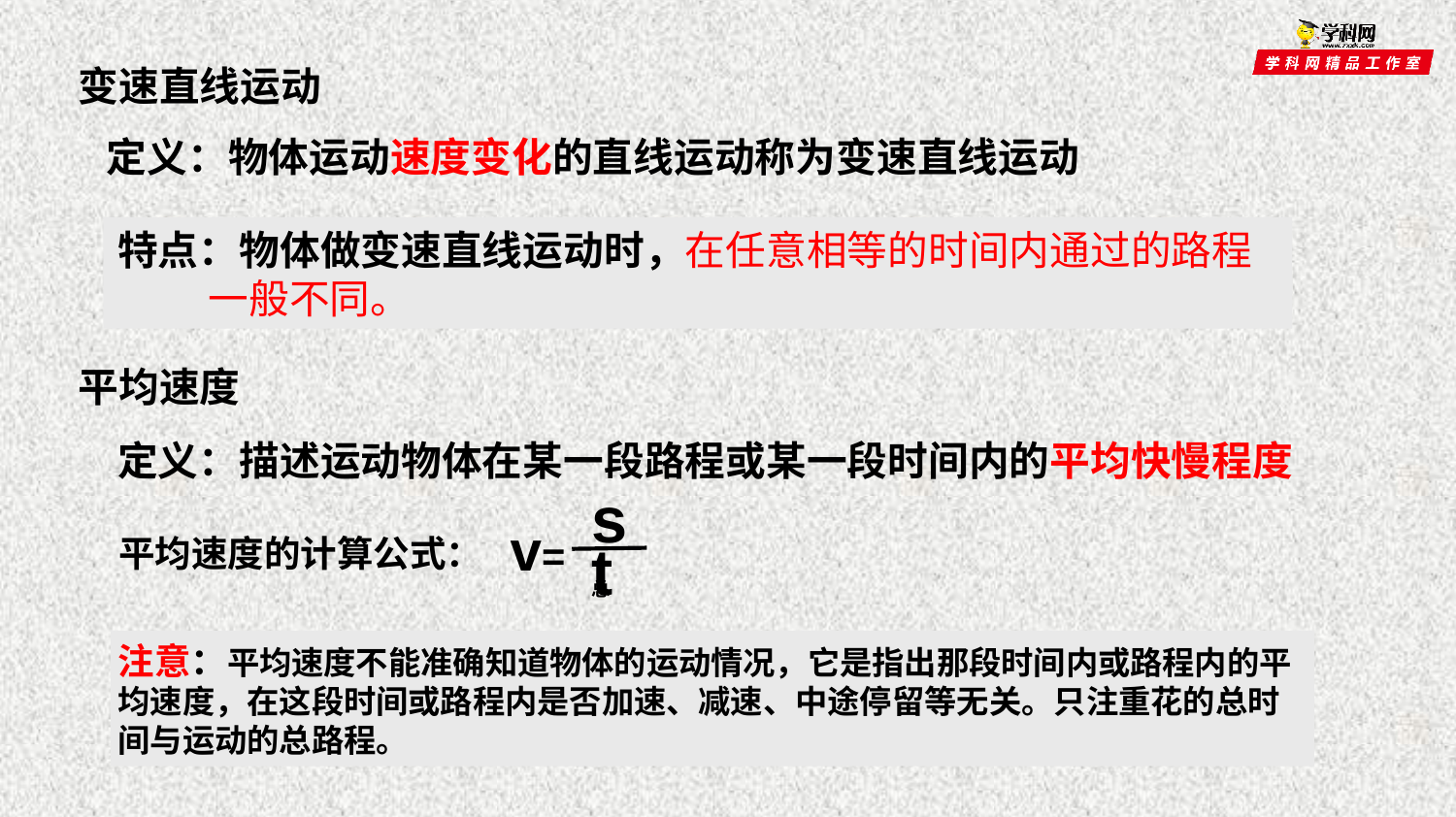

变速直线运动
定义：物体运动速度变化的直线运动称为变速直线运动
特点：物体做变速直线运动时，在任意相等的时间内通过的路程
         一般不同。
平均速度
定义：描述运动物体在某一段路程或某一段时间内的平均快慢程度
s总
v=
t总
平均速度的计算公式：
注意：平均速度不能准确知道物体的运动情况，它是指出那段时间内或路程内的平均速度，在这段时间或路程内是否加速、减速、中途停留等无关。只注重花的总时间与运动的总路程。